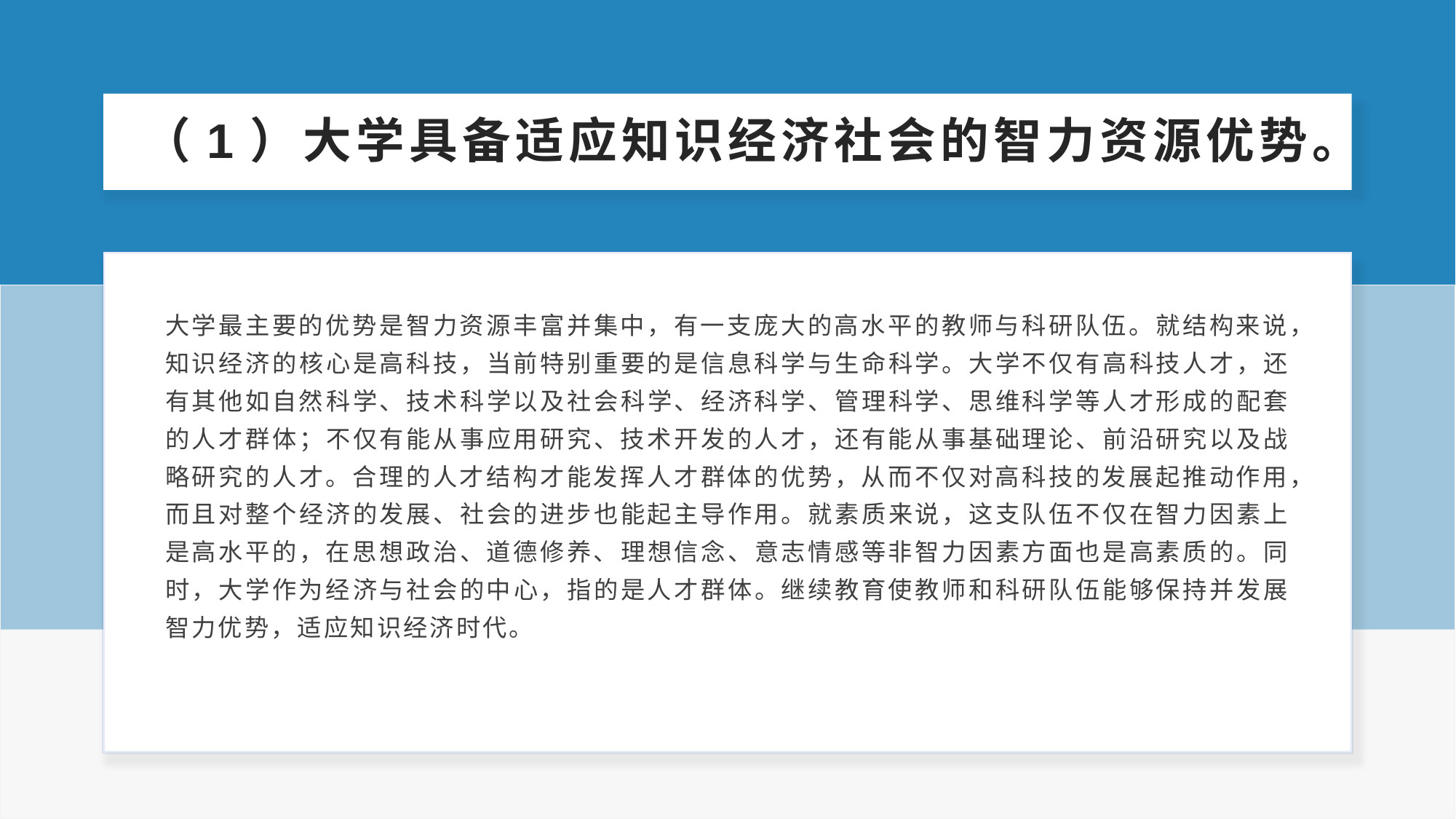

（1）大学具备适应知识经济社会的智力资源优势。

大学最主要的优势是智力资源丰富并集中，有一支庞大的高水平的教师与科研队伍。就结构来说，知识经济的核心是高科技，当前特别重要的是信息科学与生命科学。大学不仅有高科技人才，还有其他如自然科学、技术科学以及社会科学、经济科学、管理科学、思维科学等人才形成的配套的人才群体；不仅有能从事应用研究、技术开发的人才，还有能从事基础理论、前沿研究以及战略研究的人才。合理的人才结构才能发挥人才群体的优势，从而不仅对高科技的发展起推动作用，而且对整个经济的发展、社会的进步也能起主导作用。就素质来说，这支队伍不仅在智力因素上是高水平的，在思想政治、道德修养、理想信念、意志情感等非智力因素方面也是高素质的。同时，大学作为经济与社会的中心，指的是人才群体。继续教育使教师和科研队伍能够保持并发展智力优势，适应知识经济时代。